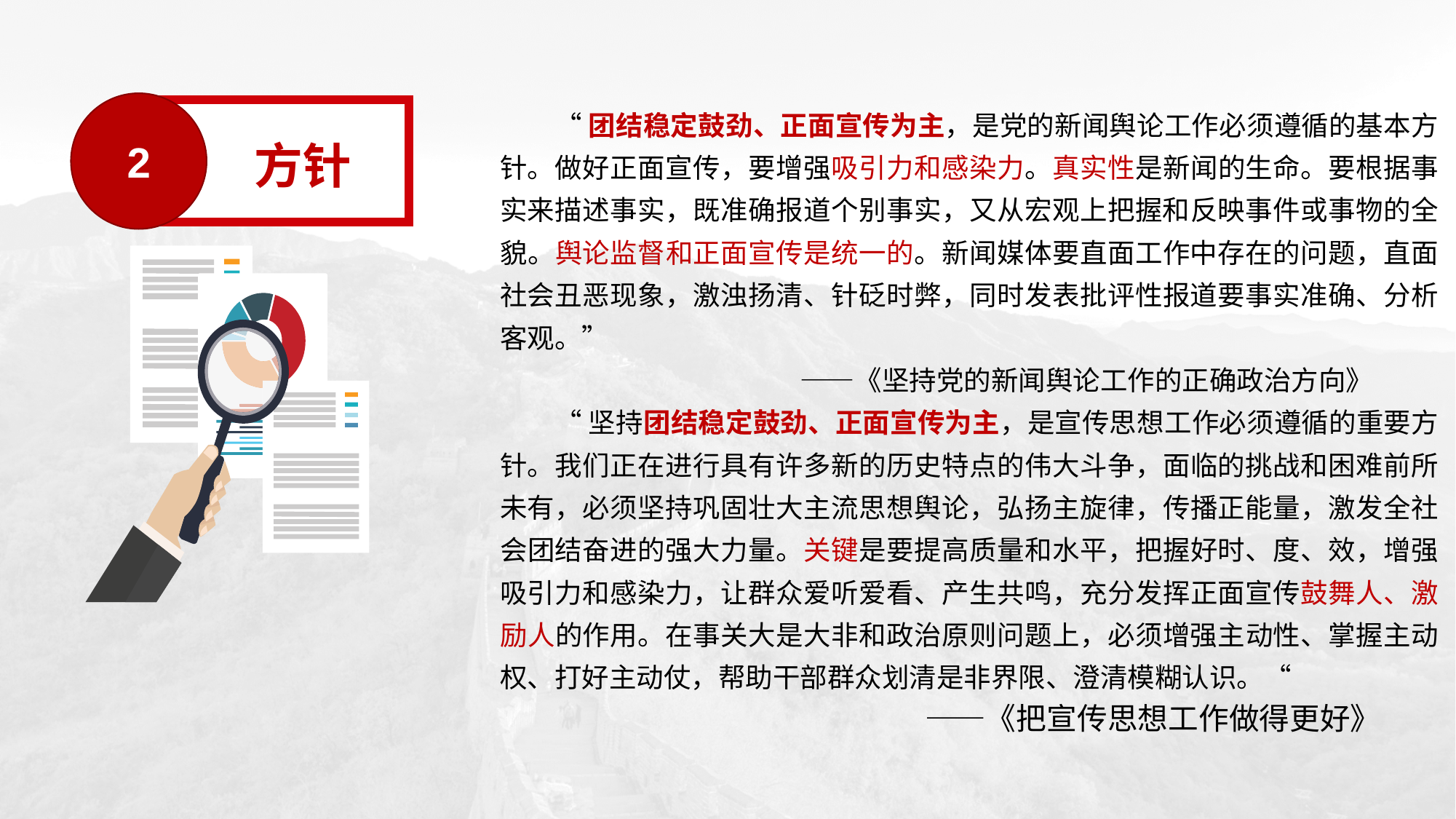

“团结稳定鼓劲、正面宣传为主，是党的新闻舆论工作必须遵循的基本方针。做好正面宣传，要增强吸引力和感染力。真实性是新闻的生命。要根据事实来描述事实，既准确报道个别事实，又从宏观上把握和反映事件或事物的全貌。舆论监督和正面宣传是统一的。新闻媒体要直面工作中存在的问题，直面社会丑恶现象，激浊扬清、针砭时弊，同时发表批评性报道要事实准确、分析客观。”
　　　　　　　　　——《坚持党的新闻舆论工作的正确政治方向》
“坚持团结稳定鼓劲、正面宣传为主，是宣传思想工作必须遵循的重要方针。我们正在进行具有许多新的历史特点的伟大斗争，面临的挑战和困难前所未有，必须坚持巩固壮大主流思想舆论，弘扬主旋律，传播正能量，激发全社会团结奋进的强大力量。关键是要提高质量和水平，把握好时、度、效，增强吸引力和感染力，让群众爱听爱看、产生共鸣，充分发挥正面宣传鼓舞人、激励人的作用。在事关大是大非和政治原则问题上，必须增强主动性、掌握主动权、打好主动仗，帮助干部群众划清是非界限、澄清模糊认识。“
　　　　　　　　　　　　——《把宣传思想工作做得更好》

2
方针